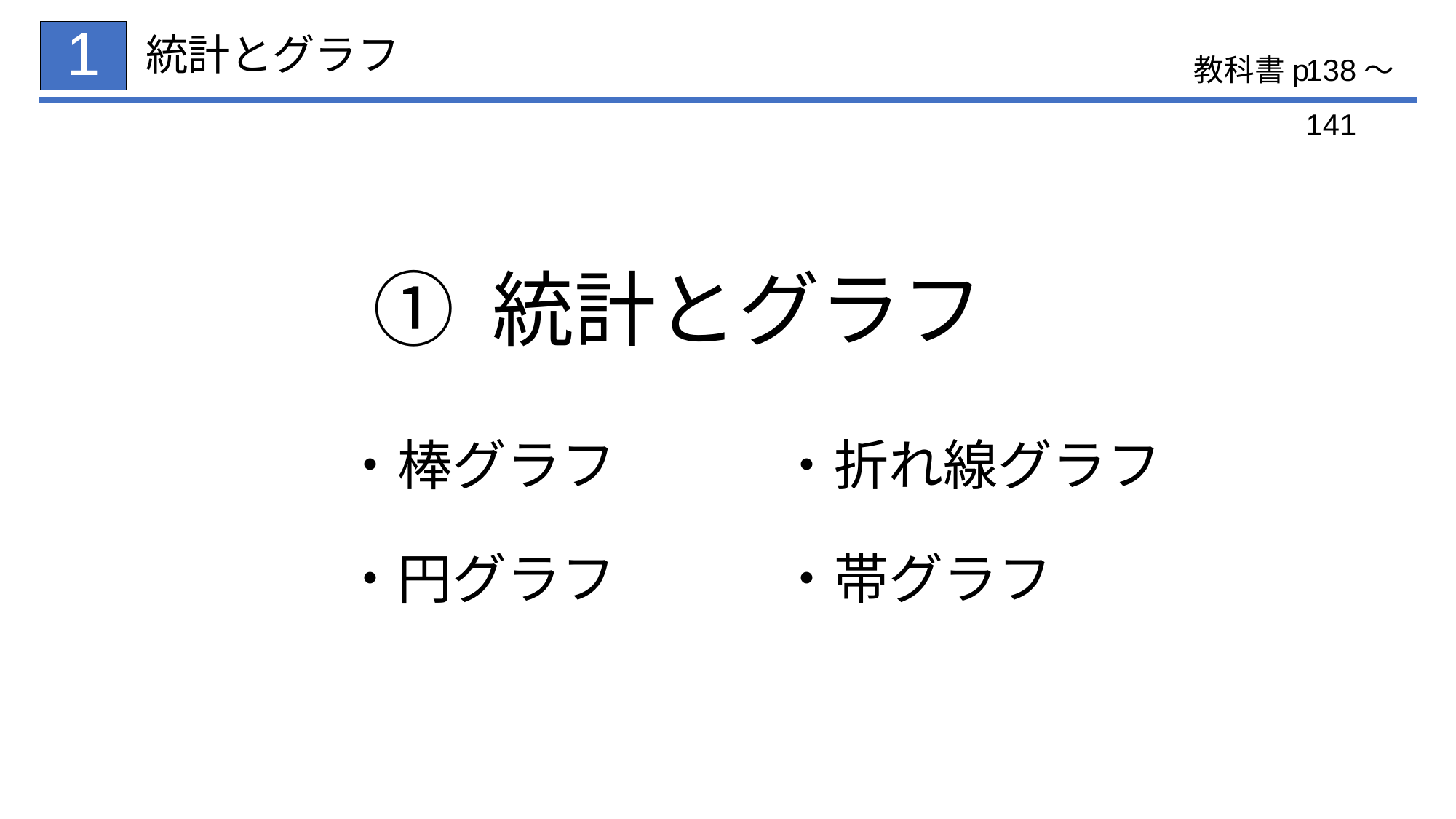

1
# 統計とグラフ
138～141
① 統計とグラフ
・棒グラフ		・折れ線グラフ
・円グラフ		・帯グラフ